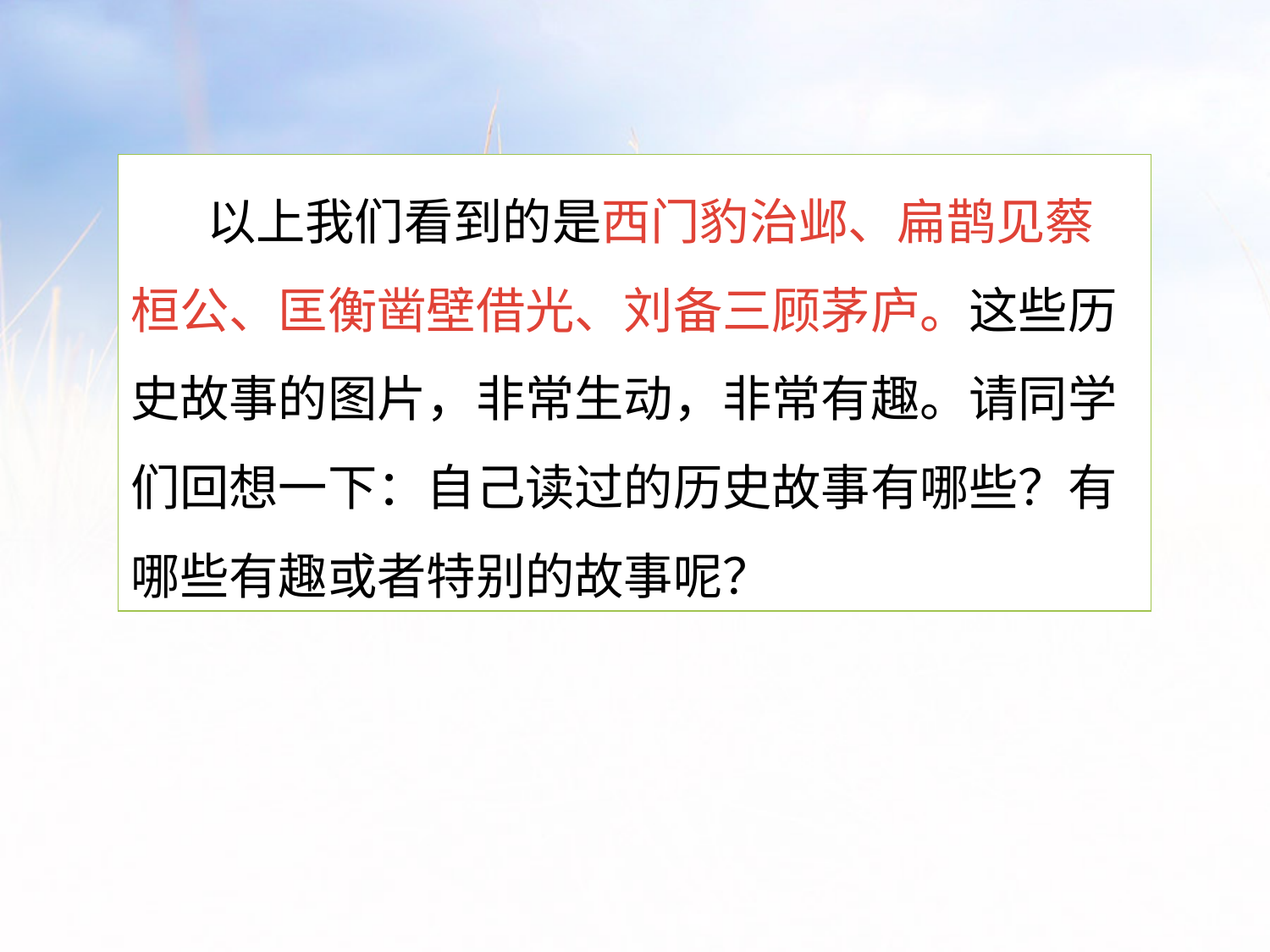

以上我们看到的是西门豹治邺、扁鹊见蔡桓公、匡衡凿壁借光、刘备三顾茅庐。这些历史故事的图片，非常生动，非常有趣。请同学们回想一下：自己读过的历史故事有哪些？有哪些有趣或者特别的故事呢？